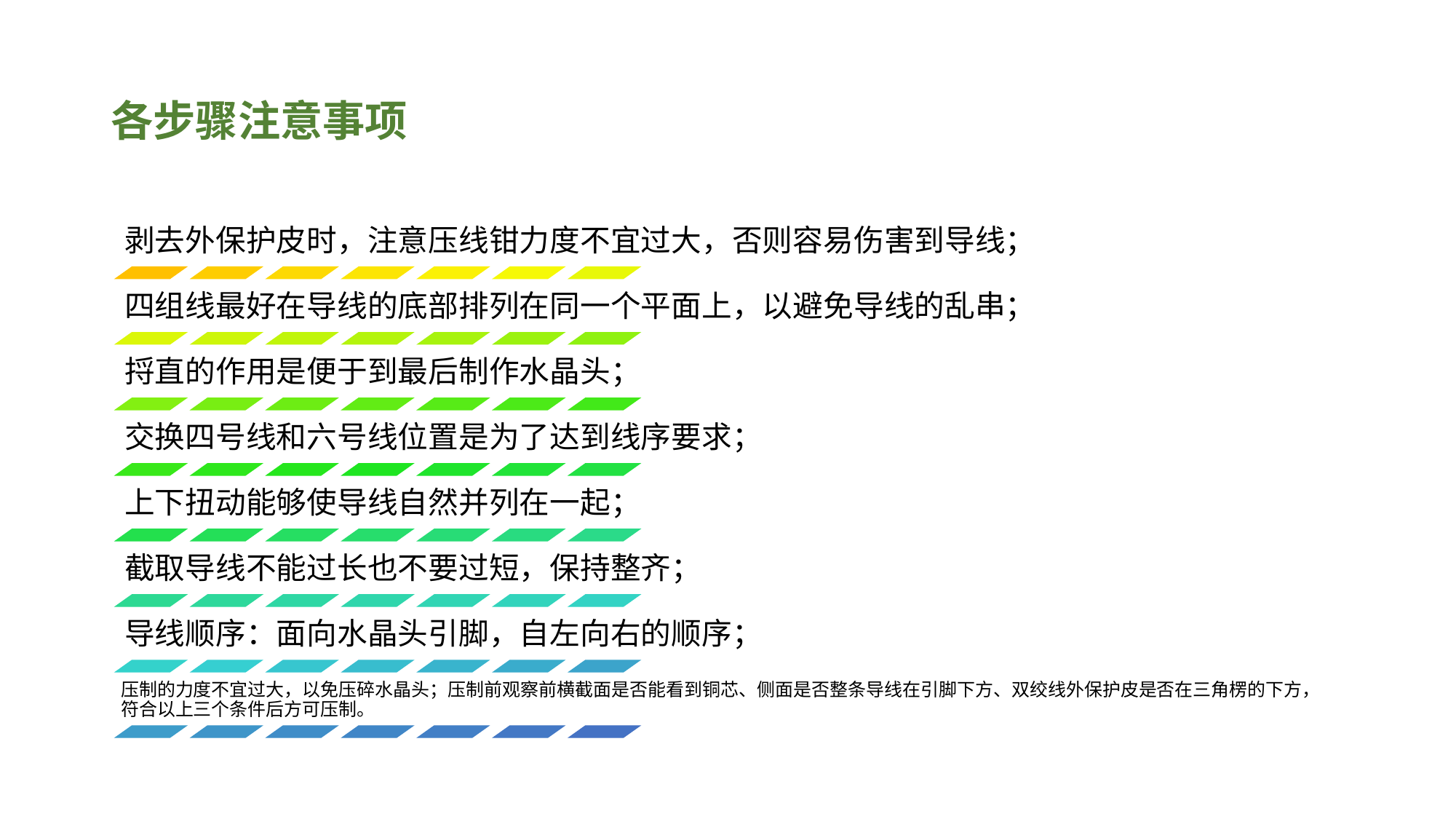

# 各步骤注意事项
剥去外保护皮时，注意压线钳力度不宜过大，否则容易伤害到导线；
四组线最好在导线的底部排列在同一个平面上，以避免导线的乱串；
捋直的作用是便于到最后制作水晶头；
交换四号线和六号线位置是为了达到线序要求；
上下扭动能够使导线自然并列在一起；
截取导线不能过长也不要过短，保持整齐；
导线顺序：面向水晶头引脚，自左向右的顺序；
压制的力度不宜过大，以免压碎水晶头；压制前观察前横截面是否能看到铜芯、侧面是否整条导线在引脚下方、双绞线外保护皮是否在三角楞的下方，符合以上三个条件后方可压制。